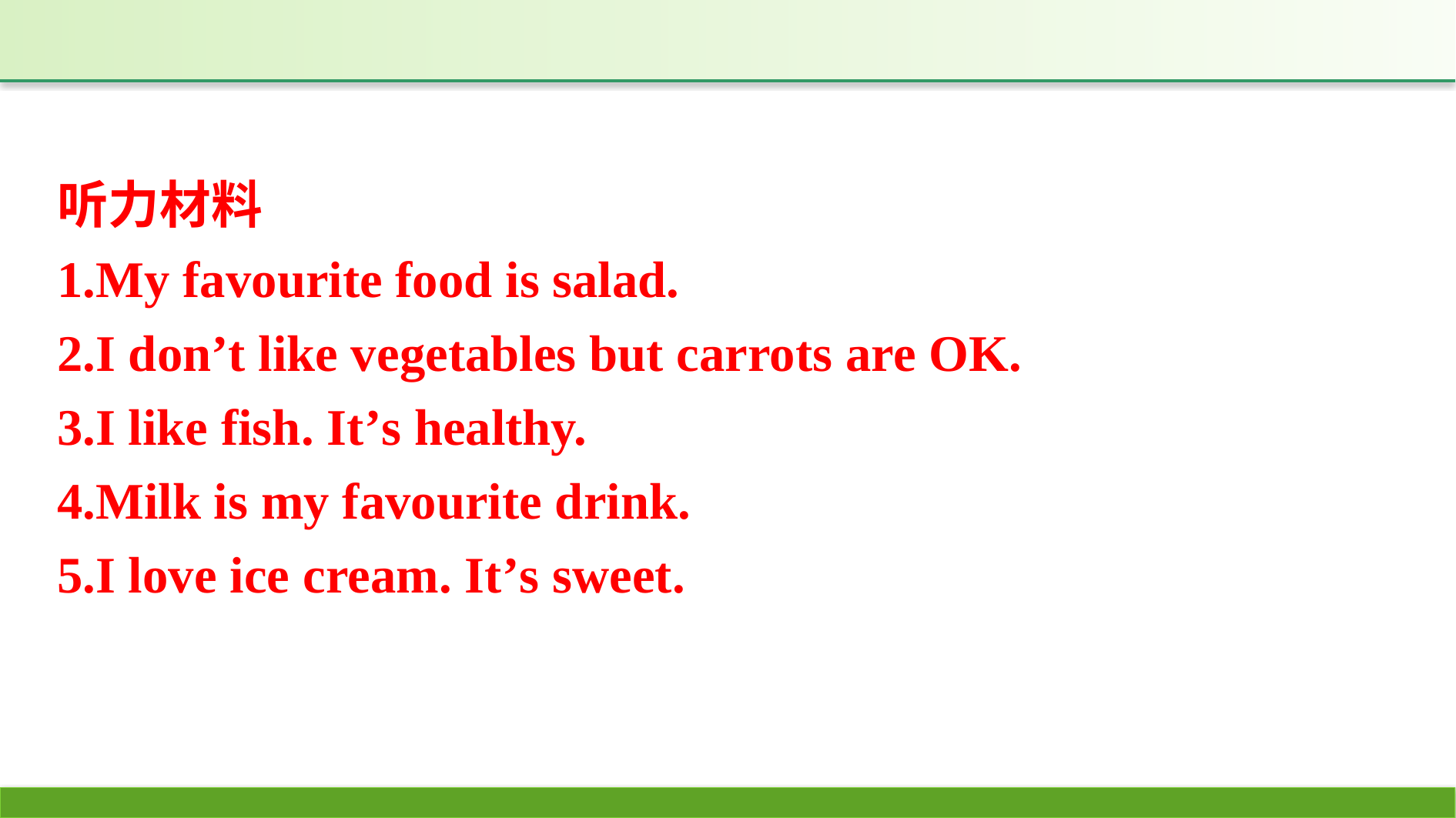

听力材料
1.My favourite food is salad.
2.I don’t like vegetables but carrots are OK.
3.I like fish. It’s healthy.
4.Milk is my favourite drink.
5.I love ice cream. It’s sweet.